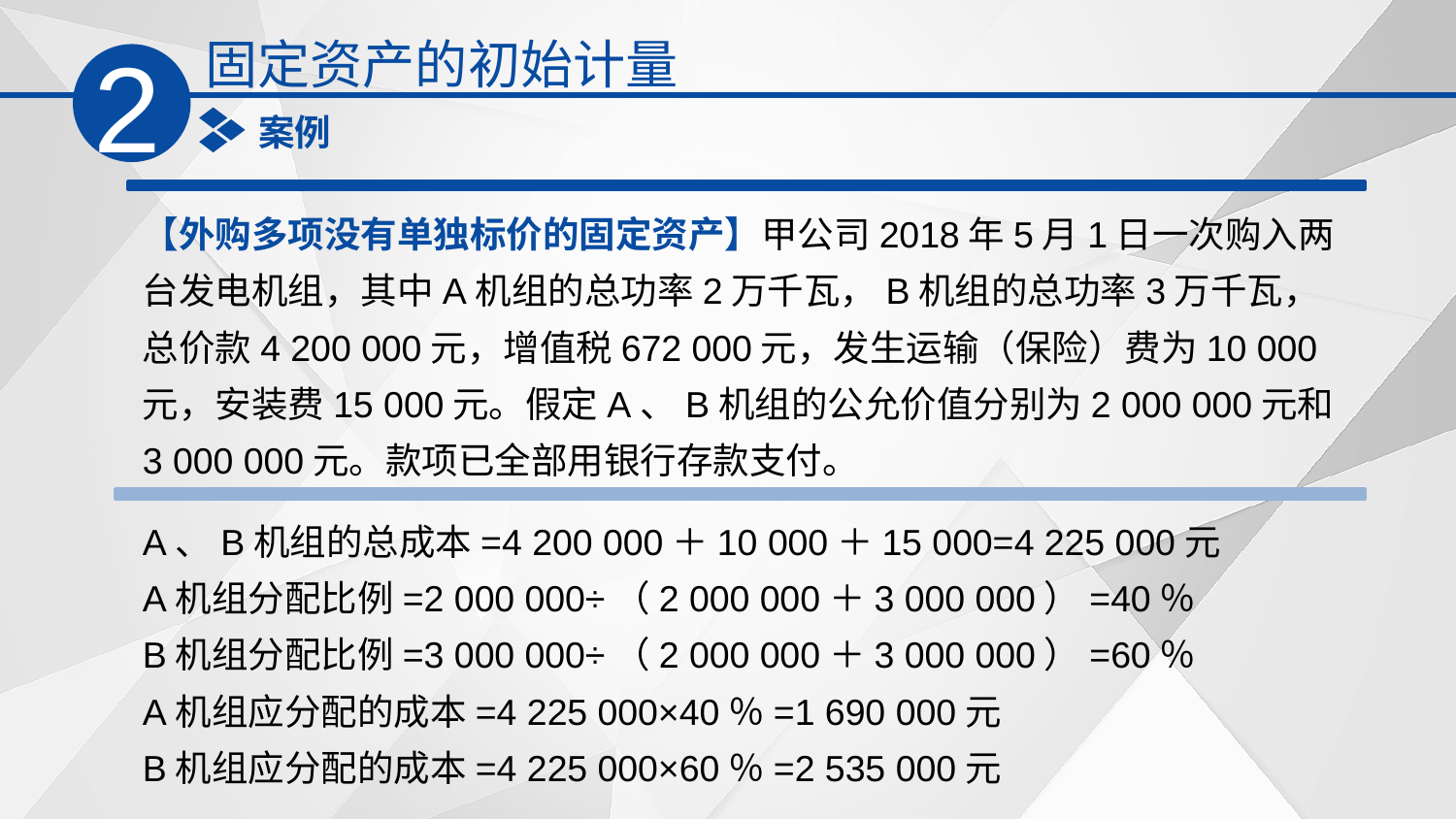

固定资产的初始计量
2

案例

【外购多项没有单独标价的固定资产】甲公司2018年5月1日一次购入两台发电机组，其中A机组的总功率2万千瓦，B机组的总功率3万千瓦，总价款4 200 000元，增值税672 000元，发生运输（保险）费为10 000元，安装费15 000元。假定A、B机组的公允价值分别为2 000 000元和3 000 000元。款项已全部用银行存款支付。

A、B机组的总成本=4 200 000＋10 000＋15 000=4 225 000元
A机组分配比例=2 000 000÷（2 000 000＋3 000 000）=40％
B机组分配比例=3 000 000÷（2 000 000＋3 000 000）=60％
A机组应分配的成本=4 225 000×40％=1 690 000元
B机组应分配的成本=4 225 000×60％=2 535 000元